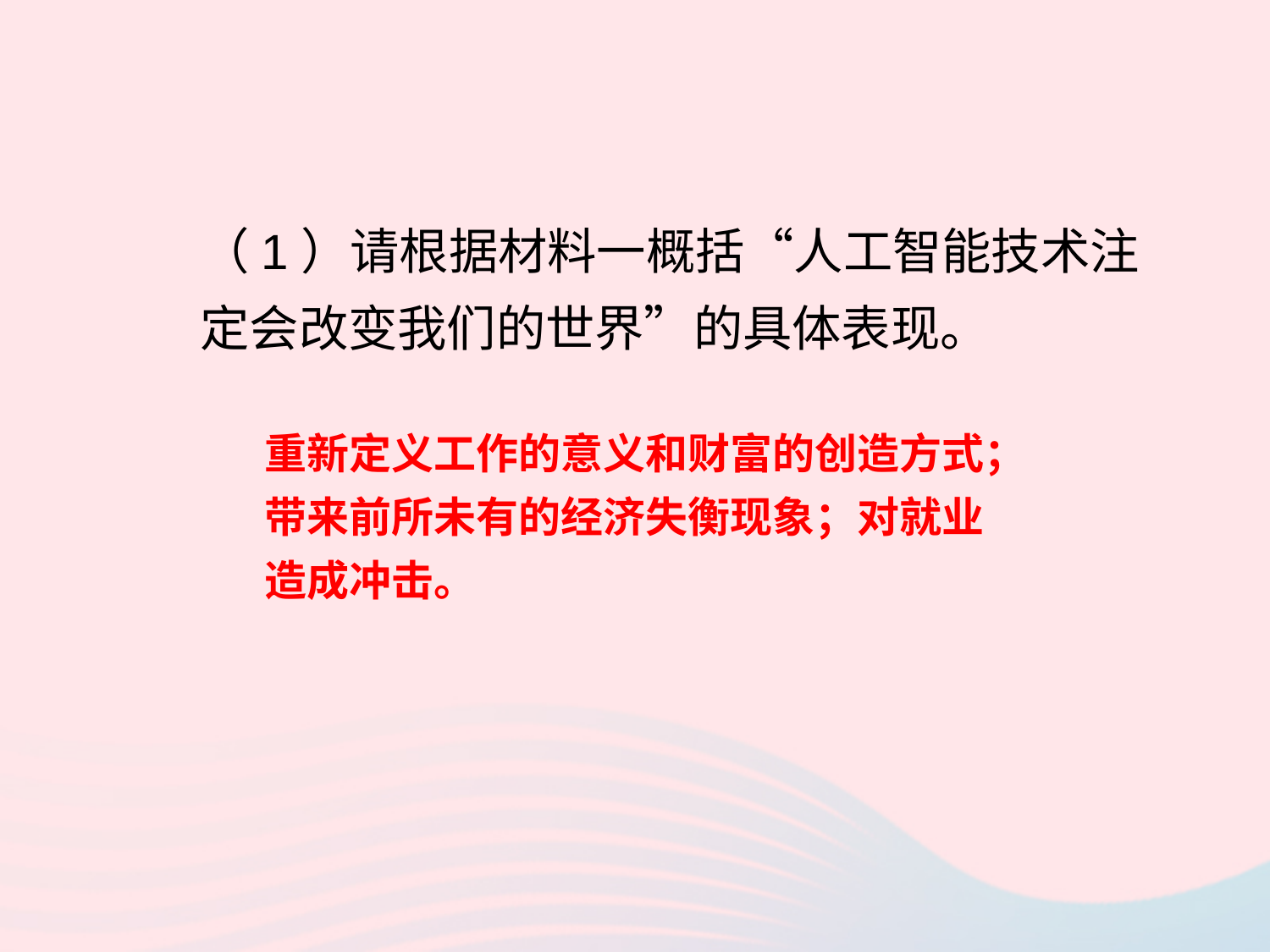

（1）请根据材料一概括“人工智能技术注定会改变我们的世界”的具体表现。
重新定义工作的意义和财富的创造方式；带来前所未有的经济失衡现象；对就业造成冲击。